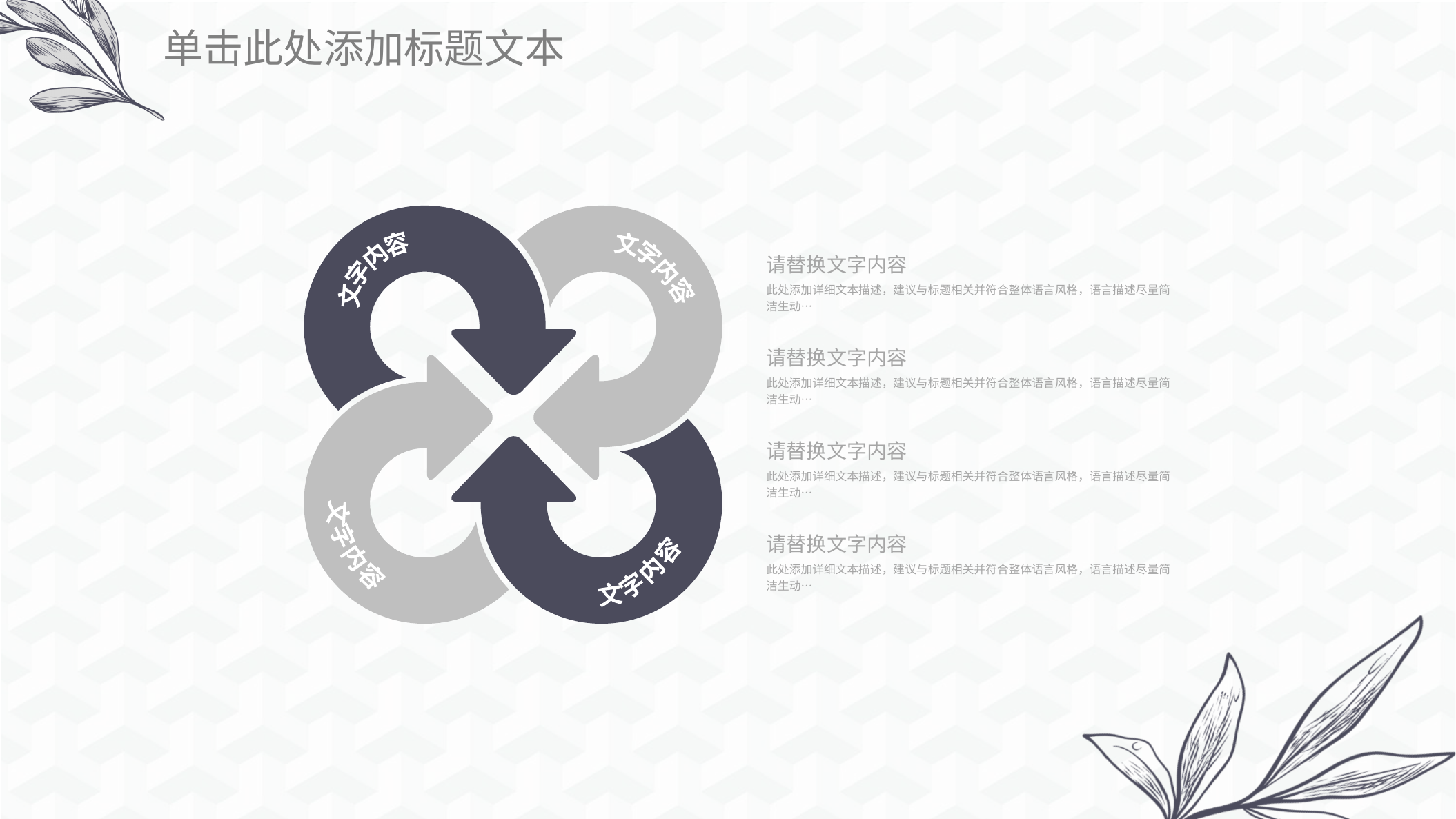

单击此处添加标题文本

文字内容
文字内容

文字内容
文字内容
请替换文字内容
此处添加详细文本描述，建议与标题相关并符合整体语言风格，语言描述尽量简洁生动…
请替换文字内容
此处添加详细文本描述，建议与标题相关并符合整体语言风格，语言描述尽量简洁生动…
请替换文字内容
此处添加详细文本描述，建议与标题相关并符合整体语言风格，语言描述尽量简洁生动…
请替换文字内容
此处添加详细文本描述，建议与标题相关并符合整体语言风格，语言描述尽量简洁生动…